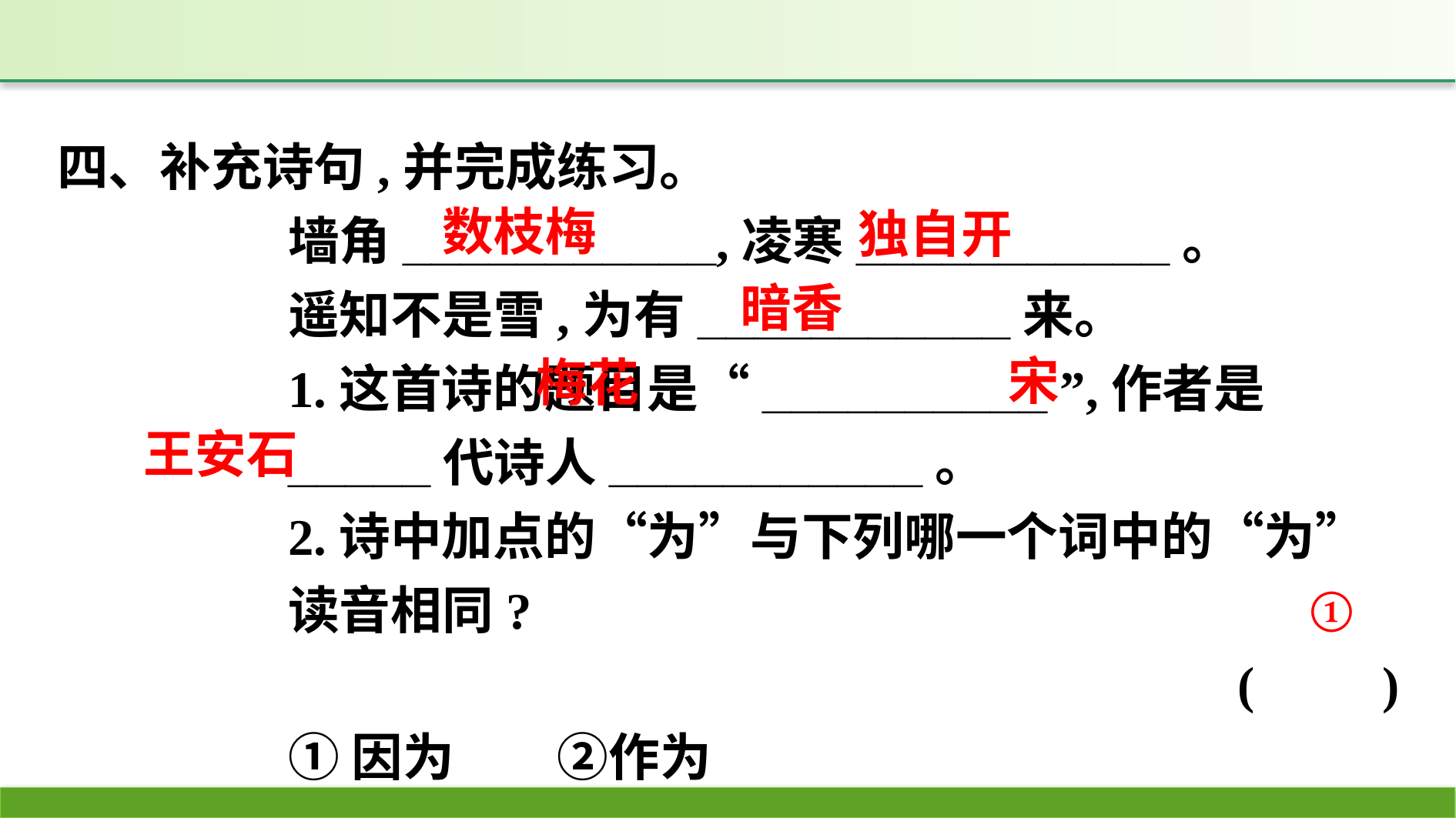

四、补充诗句,并完成练习。
墙角___________,凌寒___________。
遥知不是雪,为有___________来。
1.这首诗的题目是“__________ ”,作者是_____代诗人___________。
2.诗中加点的“为”与下列哪一个词中的“为”读音相同?
(　　)
①因为　　②作为
数枝梅
独自开
暗香
宋
梅花
王安石
①